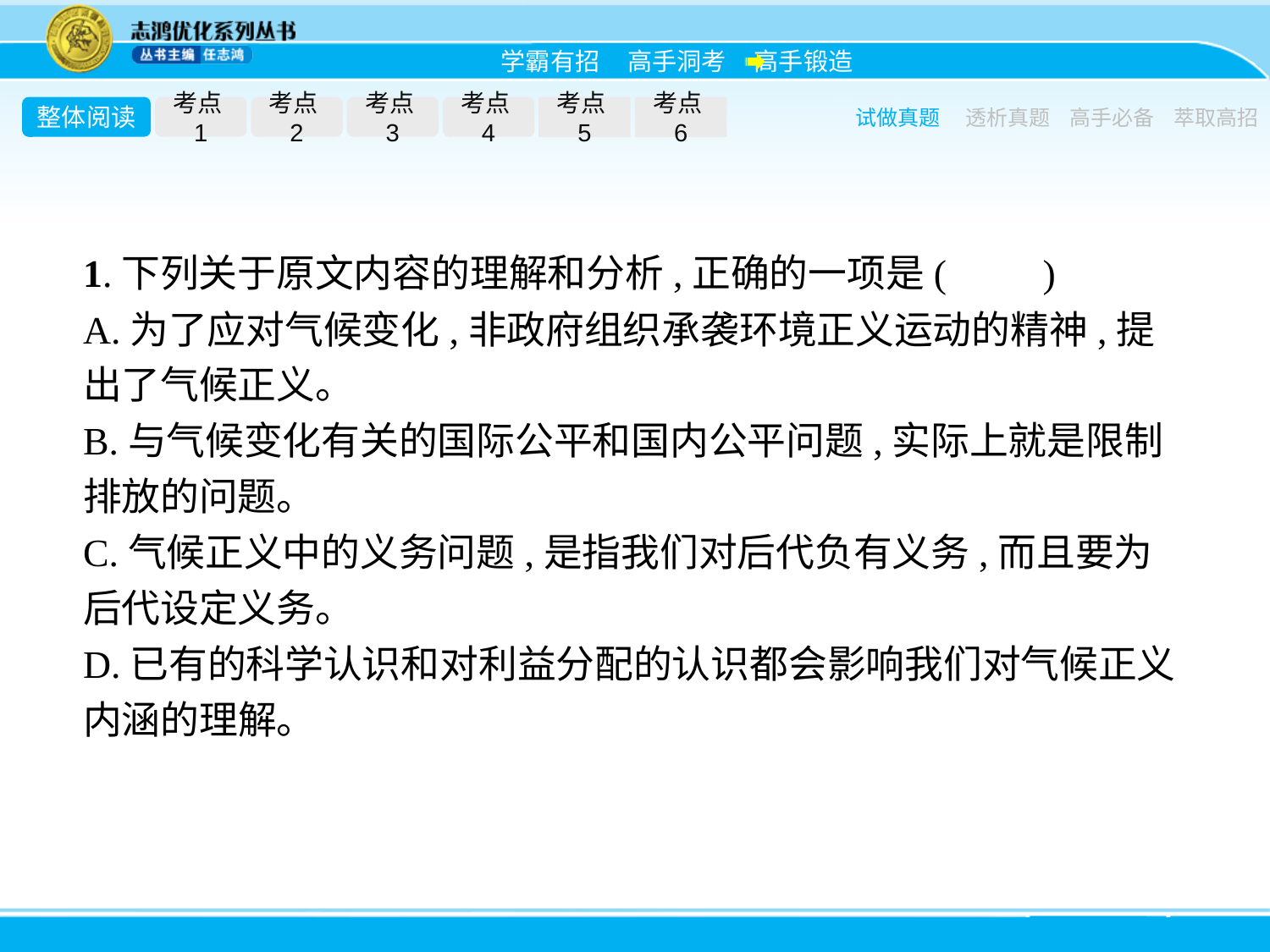

整体阅读
考点1
考点2
考点3
考点4
考点5
考点6
试做真题
透析真题
高手必备
萃取高招
1.下列关于原文内容的理解和分析,正确的一项是(　　)
A.为了应对气候变化,非政府组织承袭环境正义运动的精神,提出了气候正义。
B.与气候变化有关的国际公平和国内公平问题,实际上就是限制排放的问题。
C.气候正义中的义务问题,是指我们对后代负有义务,而且要为后代设定义务。
D.已有的科学认识和对利益分配的认识都会影响我们对气候正义内涵的理解。